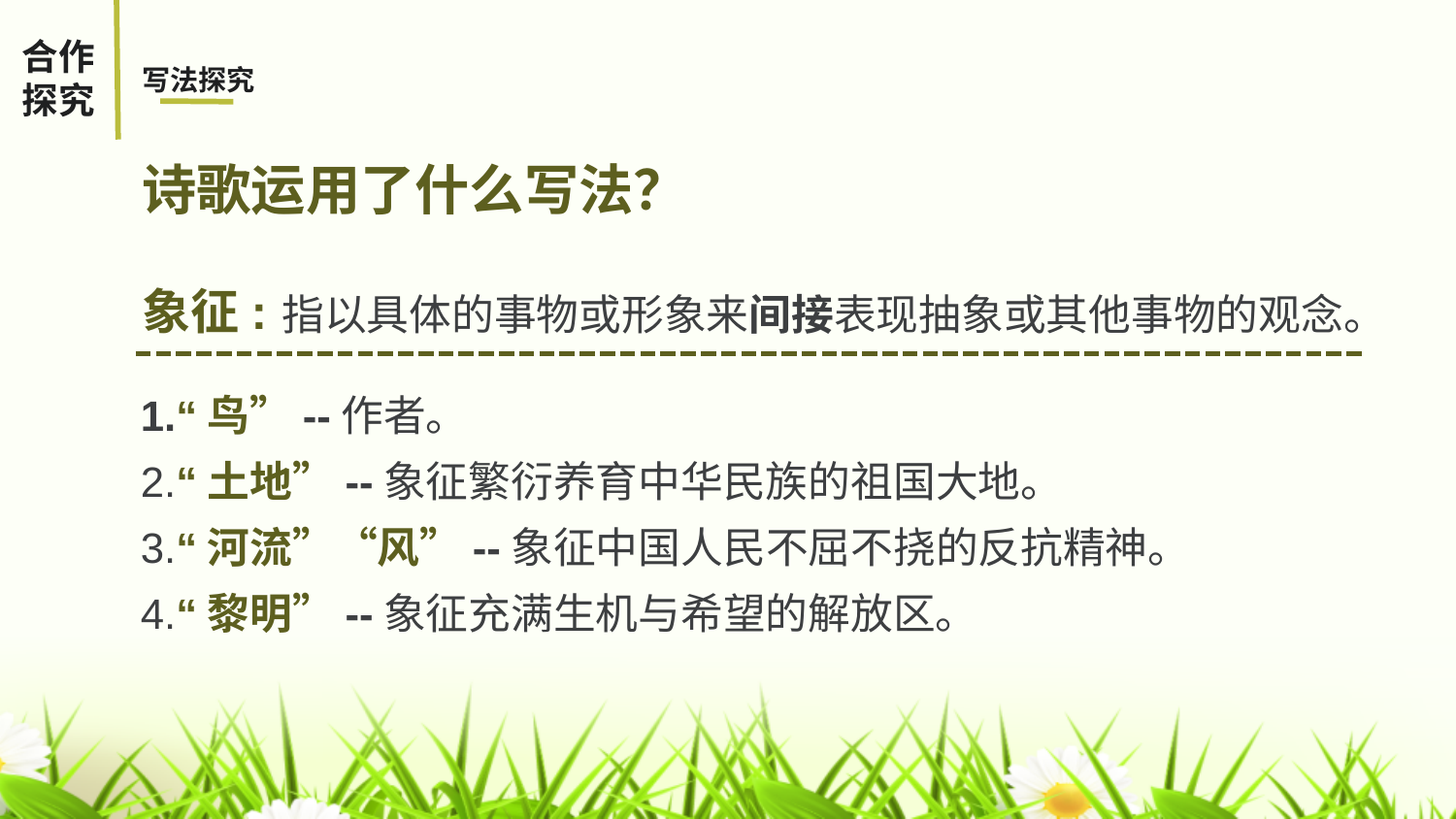

合作探究
写法探究
诗歌运用了什么写法？
指以具体的事物或形象来间接表现抽象或其他事物的观念。
象征:
1.“鸟”--作者。
2.“土地”--象征繁衍养育中华民族的祖国大地。
3.“河流”“风”--象征中国人民不屈不挠的反抗精神。
4.“黎明”--象征充满生机与希望的解放区。